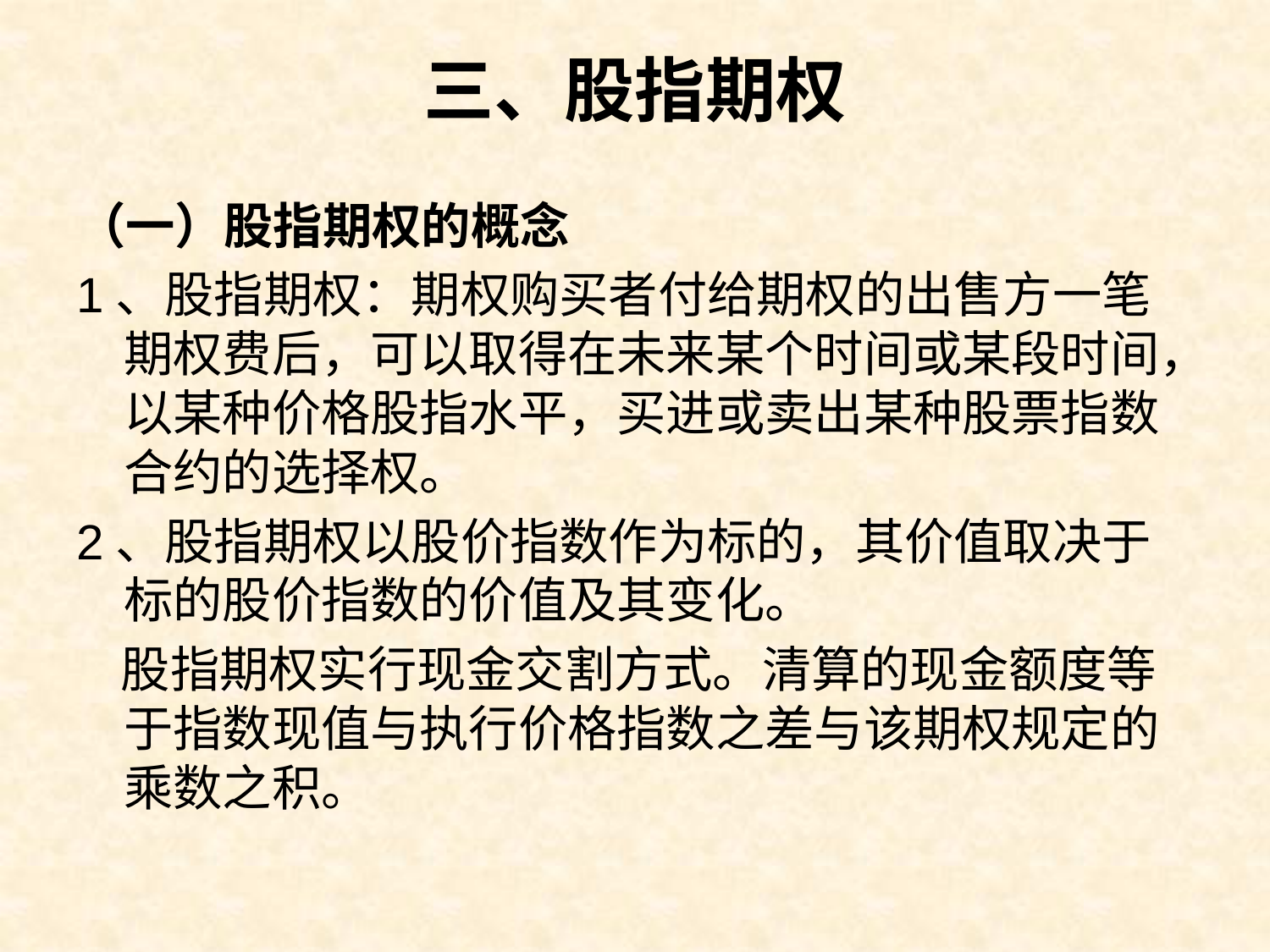

# 三、股指期权
（一）股指期权的概念
1、股指期权：期权购买者付给期权的出售方一笔期权费后，可以取得在未来某个时间或某段时间，以某种价格股指水平，买进或卖出某种股票指数合约的选择权。
2、股指期权以股价指数作为标的，其价值取决于标的股价指数的价值及其变化。
   股指期权实行现金交割方式。清算的现金额度等于指数现值与执行价格指数之差与该期权规定的乘数之积。